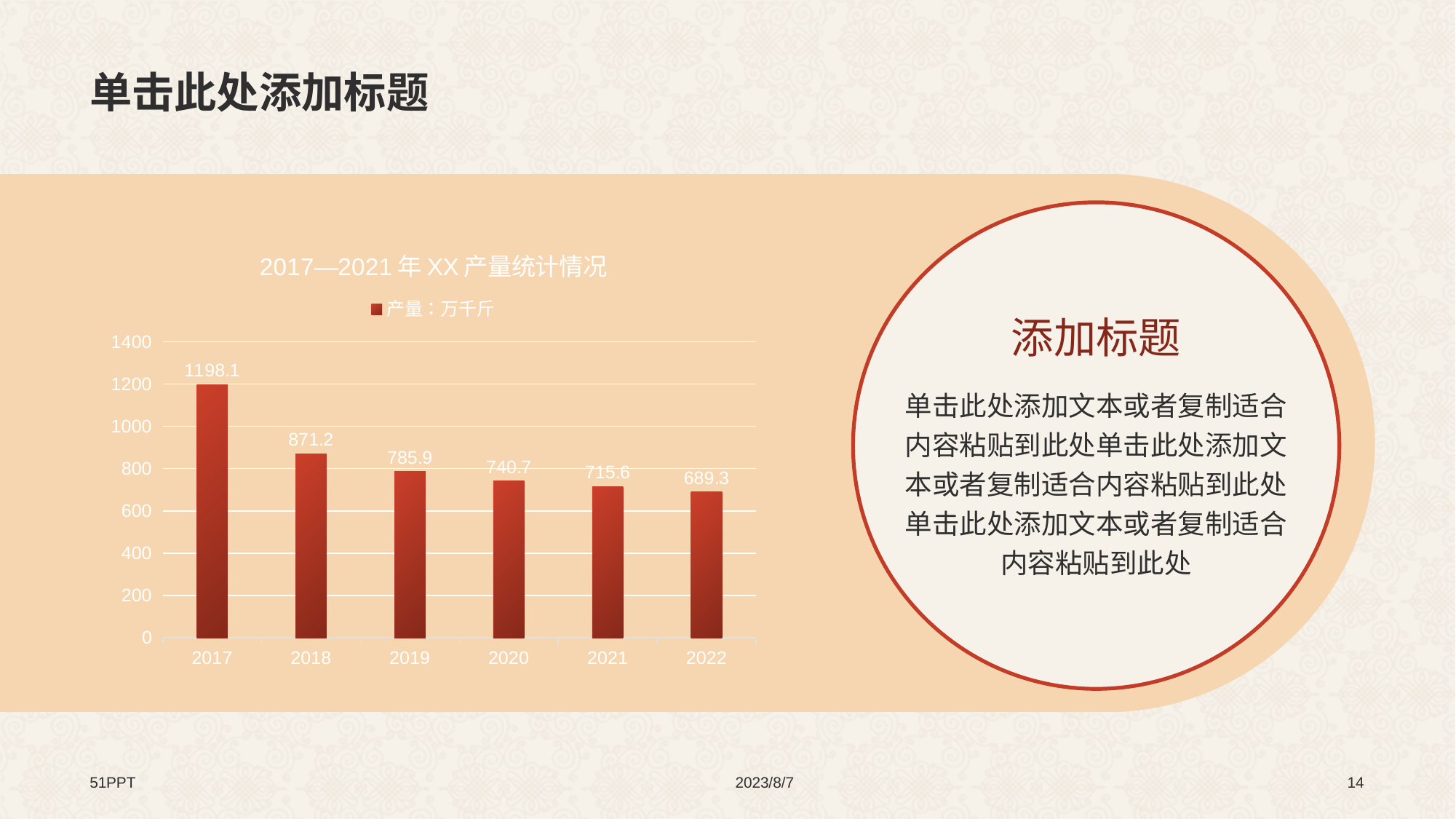

# 单击此处添加标题

### Chart: 2017—2021年XX产量统计情况

| Category | 产量：万千斤 |
|---|---|
| 2017 | 1198.1 |
| 2018 | 871.2 |
| 2019 | 785.9 |
| 2020 | 740.7 |
| 2021 | 715.6 |
| 2022 | 689.3 |
添加标题
单击此处添加文本或者复制适合内容粘贴到此处单击此处添加文本或者复制适合内容粘贴到此处单击此处添加文本或者复制适合内容粘贴到此处
51PPT
2023/8/7
14